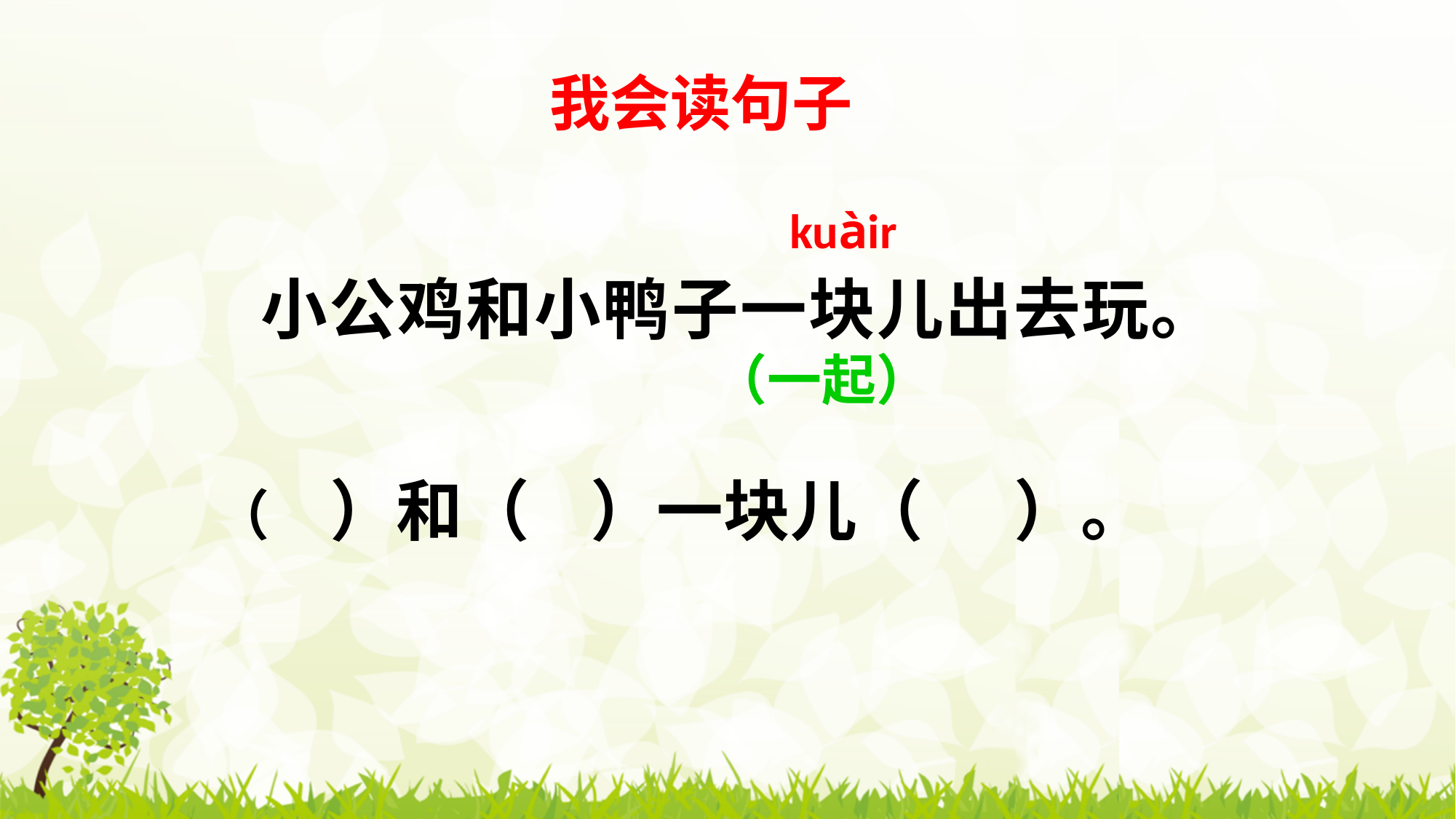

我会读句子
kuàir
小公鸡和小鸭子一块儿出去玩。
（一起）
（    ）和（    ）一块儿（      ）。